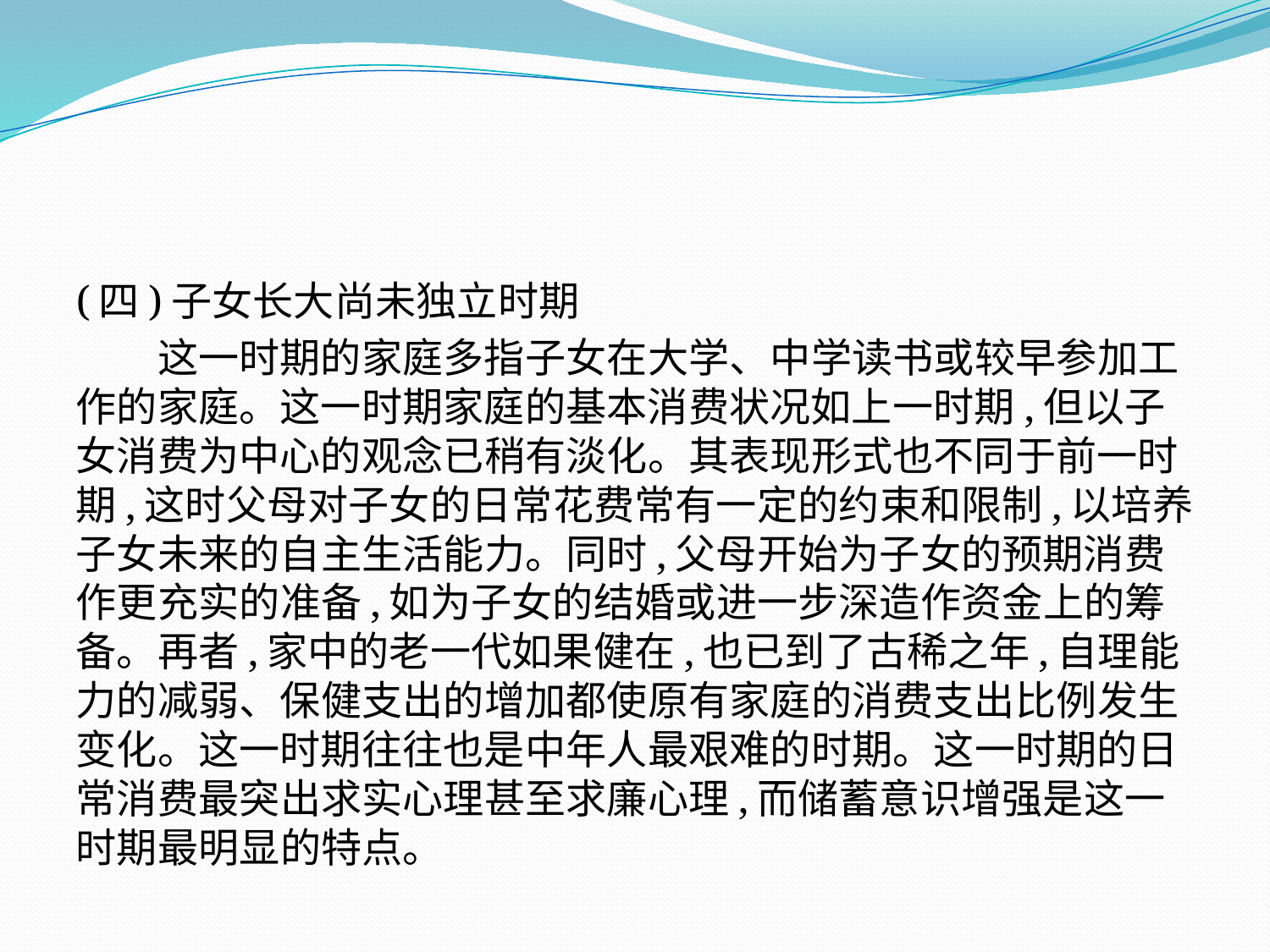

(四)子女长大尚未独立时期
　　这一时期的家庭多指子女在大学、中学读书或较早参加工作的家庭。这一时期家庭的基本消费状况如上一时期,但以子女消费为中心的观念已稍有淡化。其表现形式也不同于前一时期,这时父母对子女的日常花费常有一定的约束和限制,以培养子女未来的自主生活能力。同时,父母开始为子女的预期消费作更充实的准备,如为子女的结婚或进一步深造作资金上的筹备。再者,家中的老一代如果健在,也已到了古稀之年,自理能力的减弱、保健支出的增加都使原有家庭的消费支出比例发生变化。这一时期往往也是中年人最艰难的时期。这一时期的日常消费最突出求实心理甚至求廉心理,而储蓄意识增强是这一时期最明显的特点。